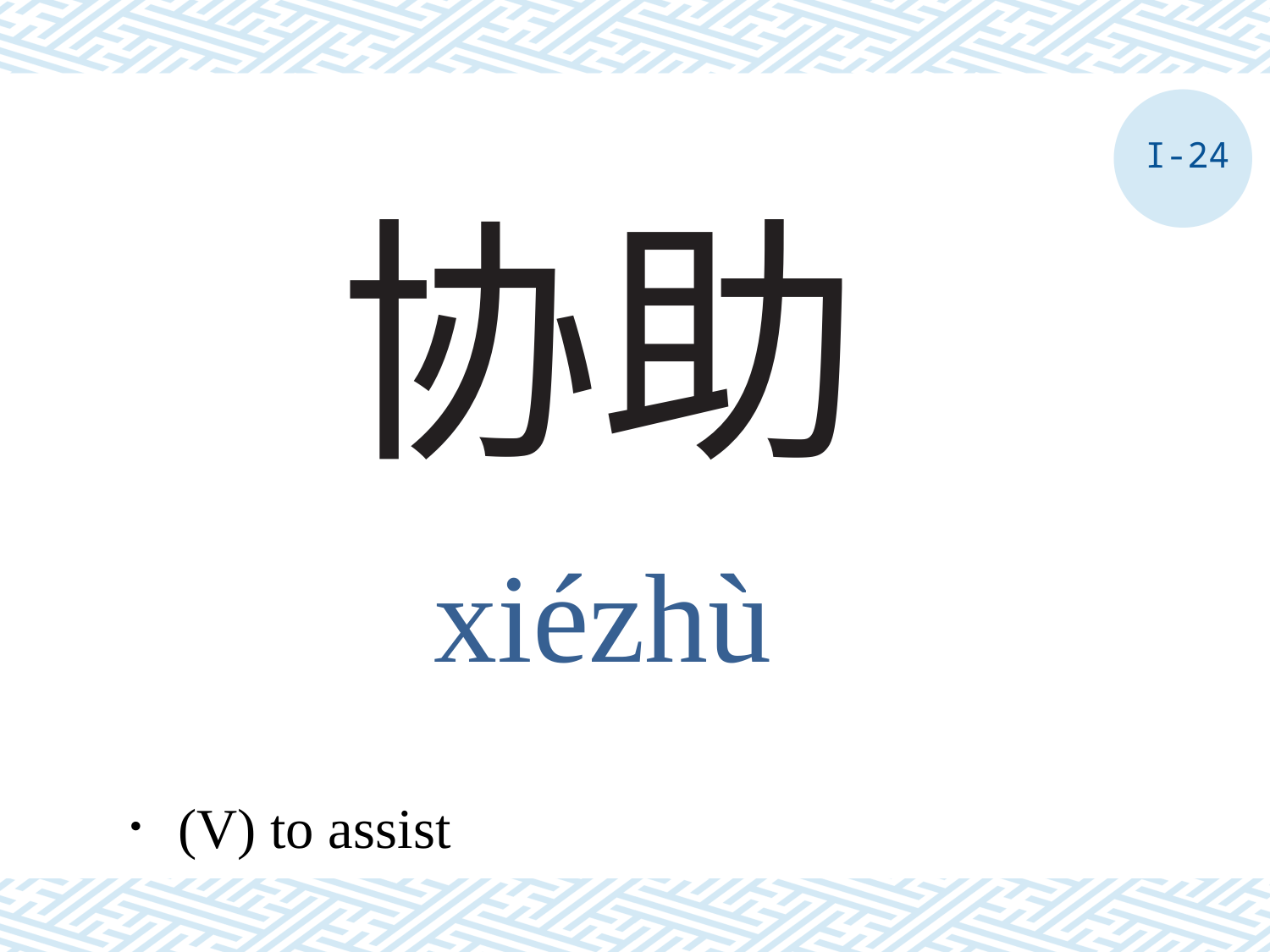

I-24

# 协助
xiézhù
．(V) to assist